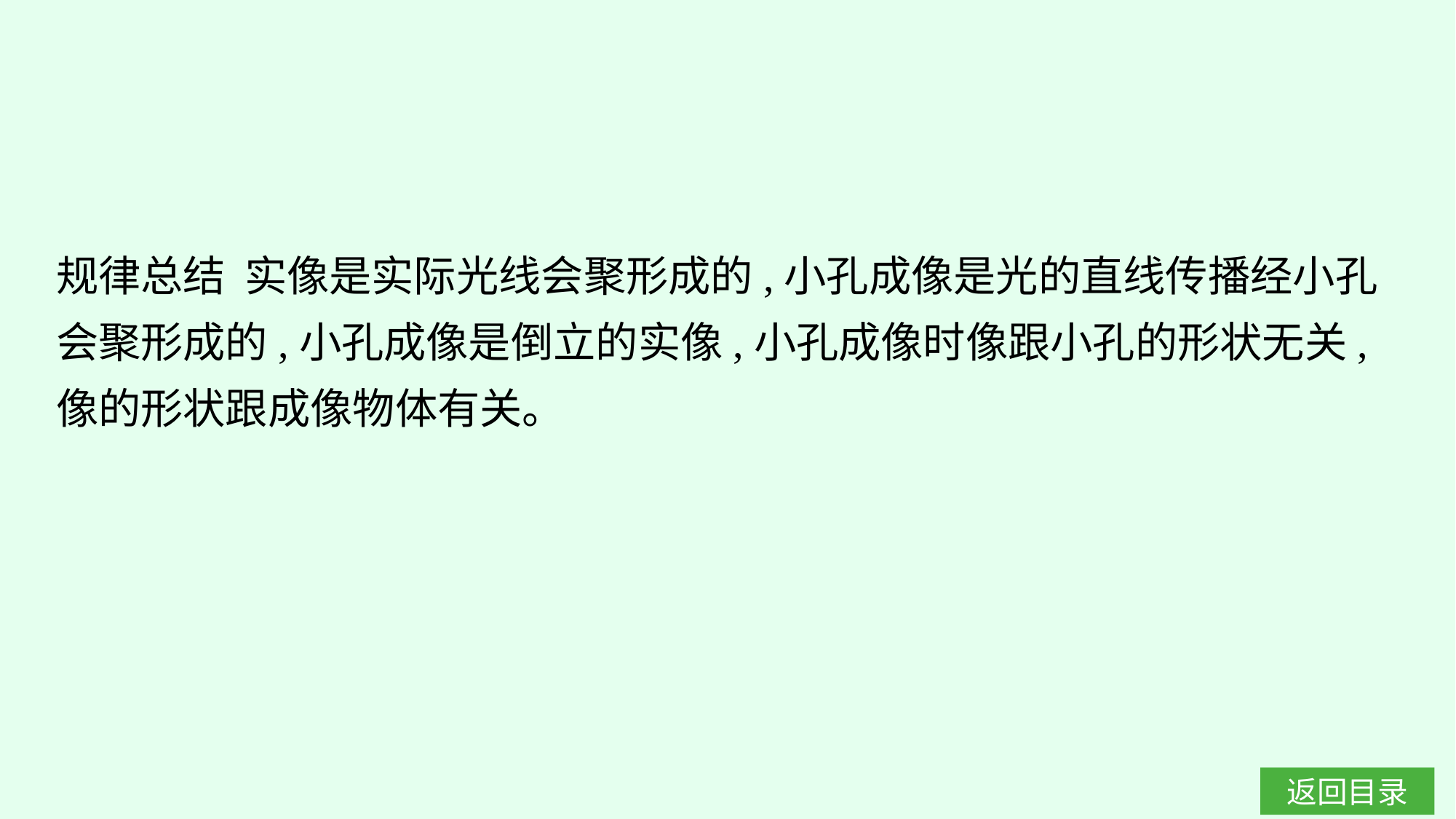

规律总结  实像是实际光线会聚形成的,小孔成像是光的直线传播经小孔会聚形成的,小孔成像是倒立的实像,小孔成像时像跟小孔的形状无关,像的形状跟成像物体有关。